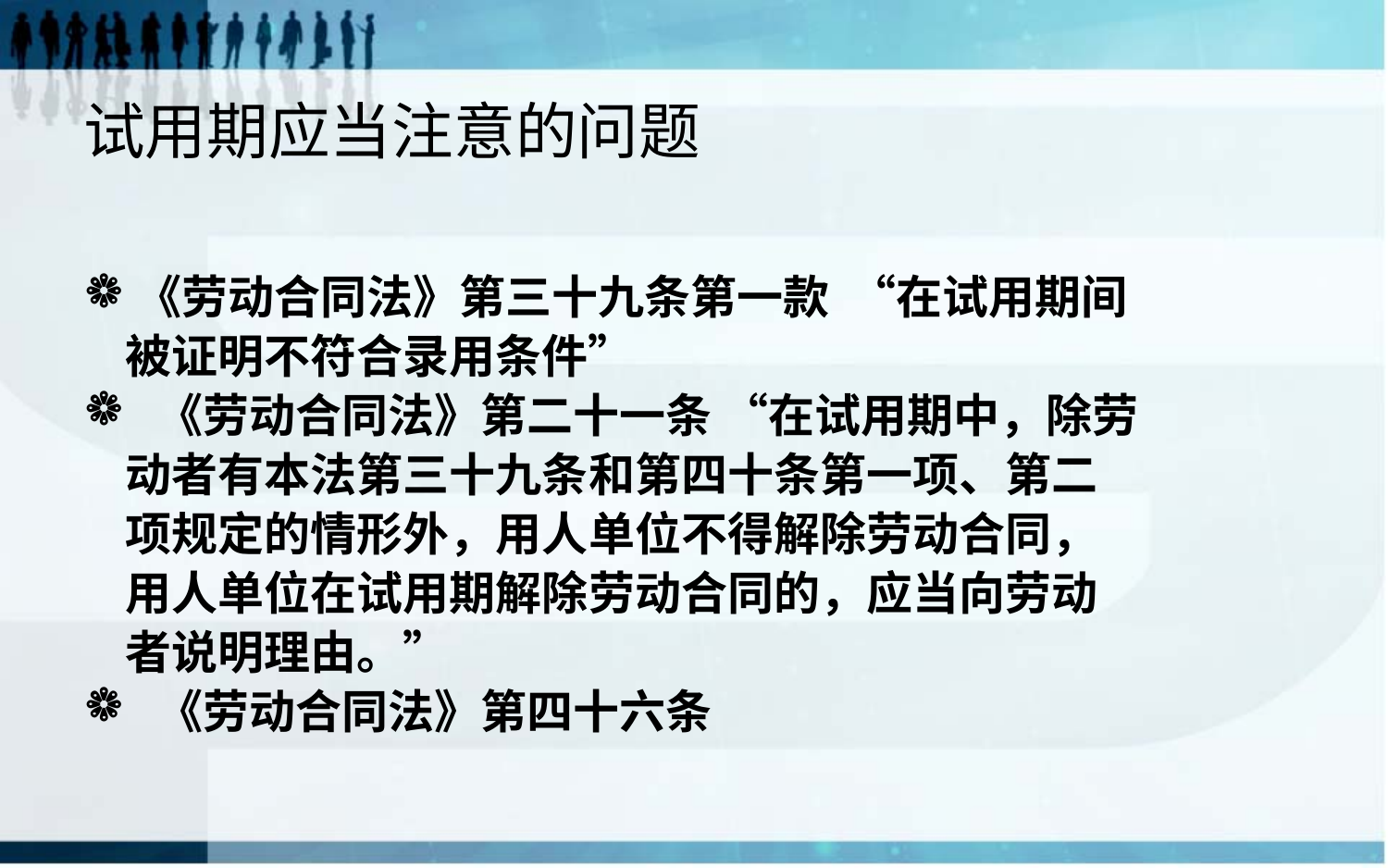

# 试用期应当注意的问题

《劳动合同法》第三十九条第一款  “在试用期间
   被证明不符合录用条件”
 《劳动合同法》第二十一条 “在试用期中，除劳
   动者有本法第三十九条和第四十条第一项、第二
   项规定的情形外，用人单位不得解除劳动合同，
   用人单位在试用期解除劳动合同的，应当向劳动
   者说明理由。”
 《劳动合同法》第四十六条